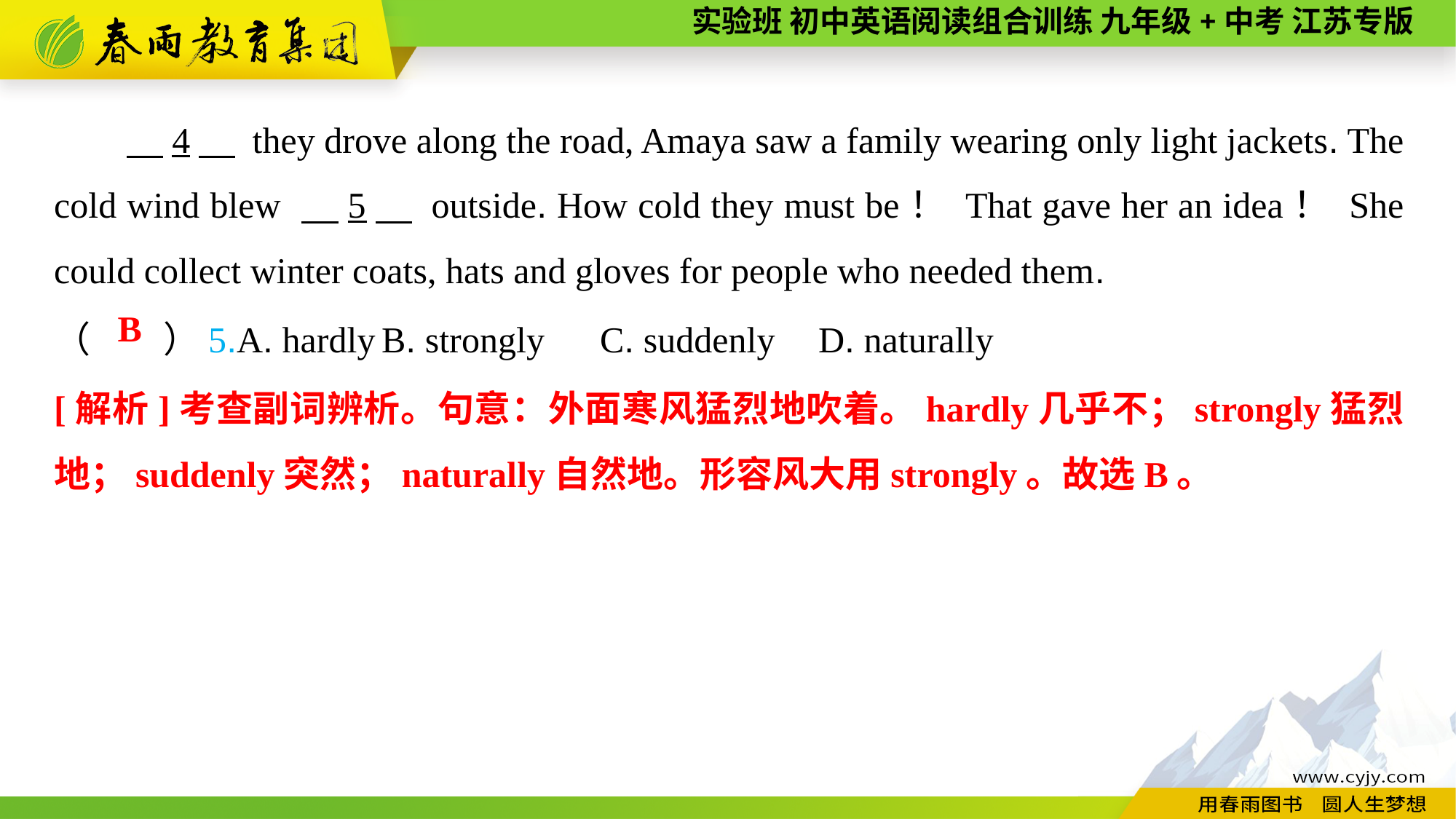

4　 they drove along the road, Amaya saw a family wearing only light jackets. The cold wind blew 　5　 outside. How cold they must be！ That gave her an idea！ She could collect winter coats, hats and gloves for people who needed them.
（　　）5.A. hardly	B. strongly	C. suddenly	D. naturally
B
[解析]考查副词辨析。句意：外面寒风猛烈地吹着。hardly几乎不；strongly猛烈地；suddenly突然；naturally自然地。形容风大用strongly。故选B。